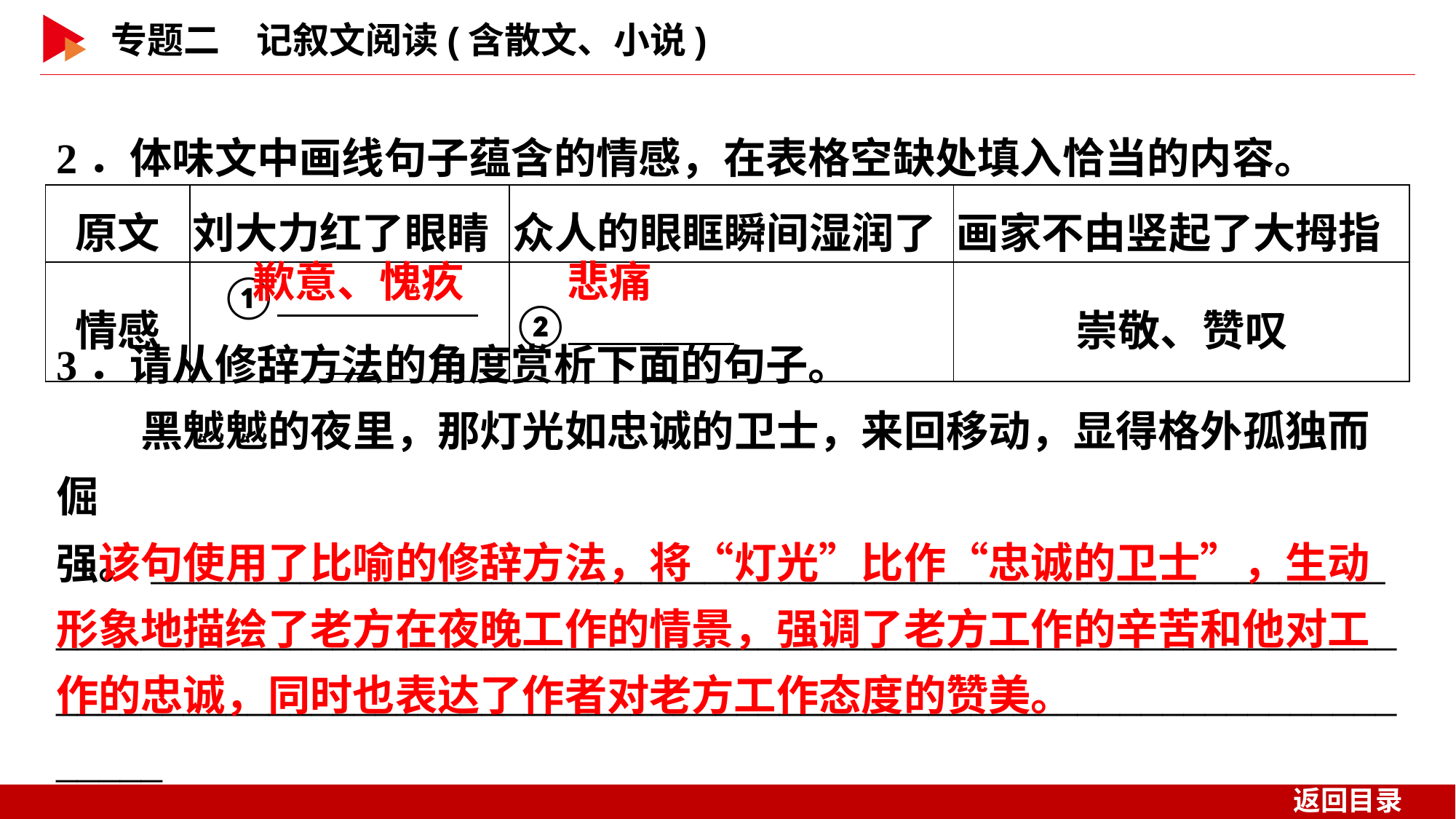

2．体味文中画线句子蕴含的情感，在表格空缺处填入恰当的内容。
| 原文 | 刘大力红了眼睛 | 众人的眼眶瞬间湿润了 | 画家不由竖起了大拇指 |
| --- | --- | --- | --- |
| 情感 | ① \_\_ | ② \_\_\_ | 崇敬、赞叹 |
歉意、愧疚
悲痛
3．请从修辞方法的角度赏析下面的句子。
　　黑魆魆的夜里，那灯光如忠诚的卫士，来回移动，显得格外孤独而倔强。_____________________________________________________________________________________________________________________________________________________________________________________________
　该句使用了比喻的修辞方法，将“灯光”比作“忠诚的卫士”，生动形象地描绘了老方在夜晚工作的情景，强调了老方工作的辛苦和他对工作的忠诚，同时也表达了作者对老方工作态度的赞美。